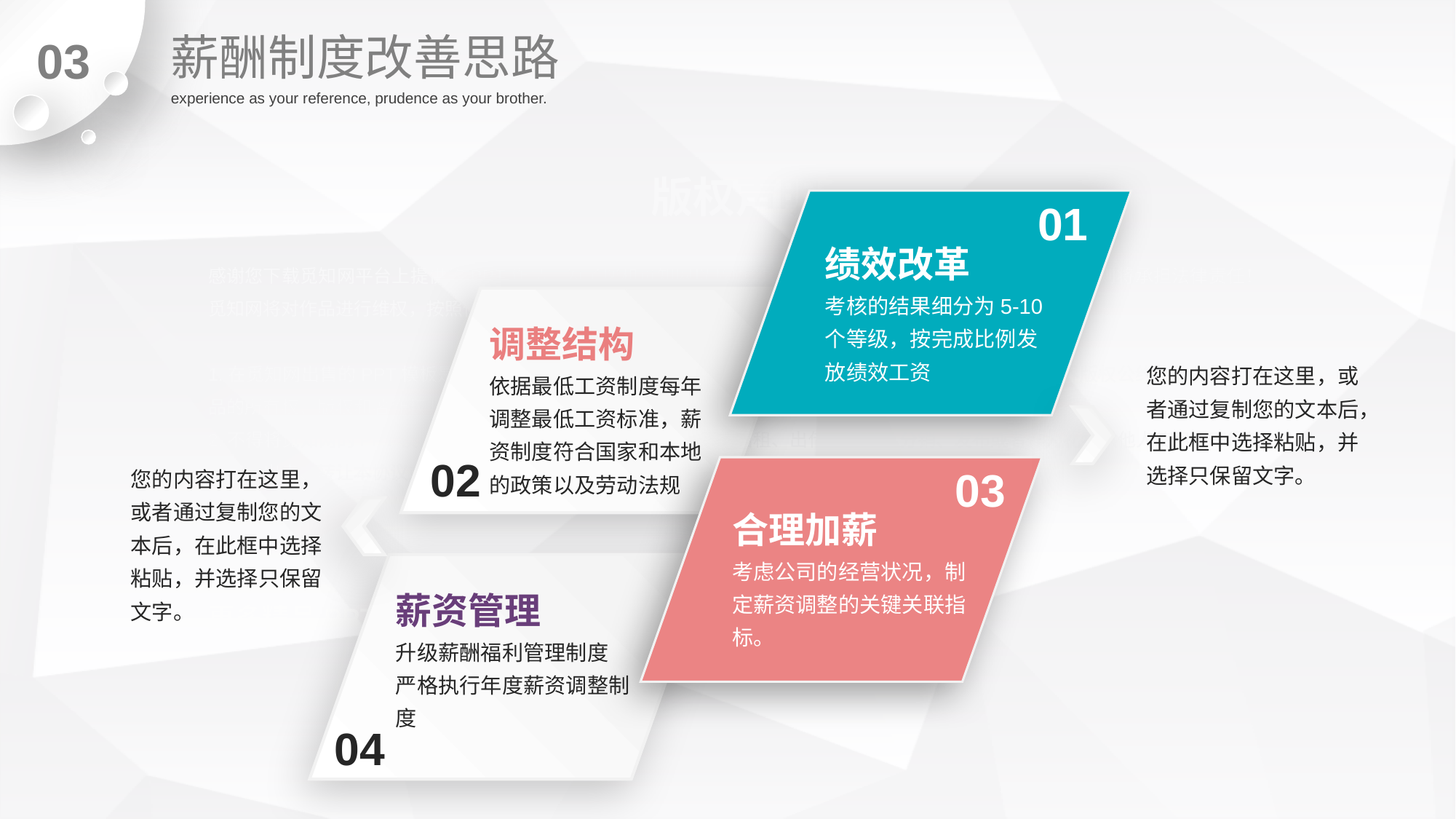

薪酬制度改善思路
03

experience as your reference, prudence as your brother.

01
绩效改革
考核的结果细分为5-10个等级，按完成比例发放绩效工资

调整结构
依据最低工资制度每年调整最低工资标准，薪资制度符合国家和本地的政策以及劳动法规

02
您的内容打在这里，或者通过复制您的文本后，在此框中选择粘贴，并选择只保留文字。

您的内容打在这里，或者通过复制您的文本后，在此框中选择粘贴，并选择只保留文字。
03
合理加薪
考虑公司的经营状况，制定薪资调整的关键关联指标。

薪资管理
升级薪酬福利管理制度
严格执行年度薪资调整制度

04
延时符